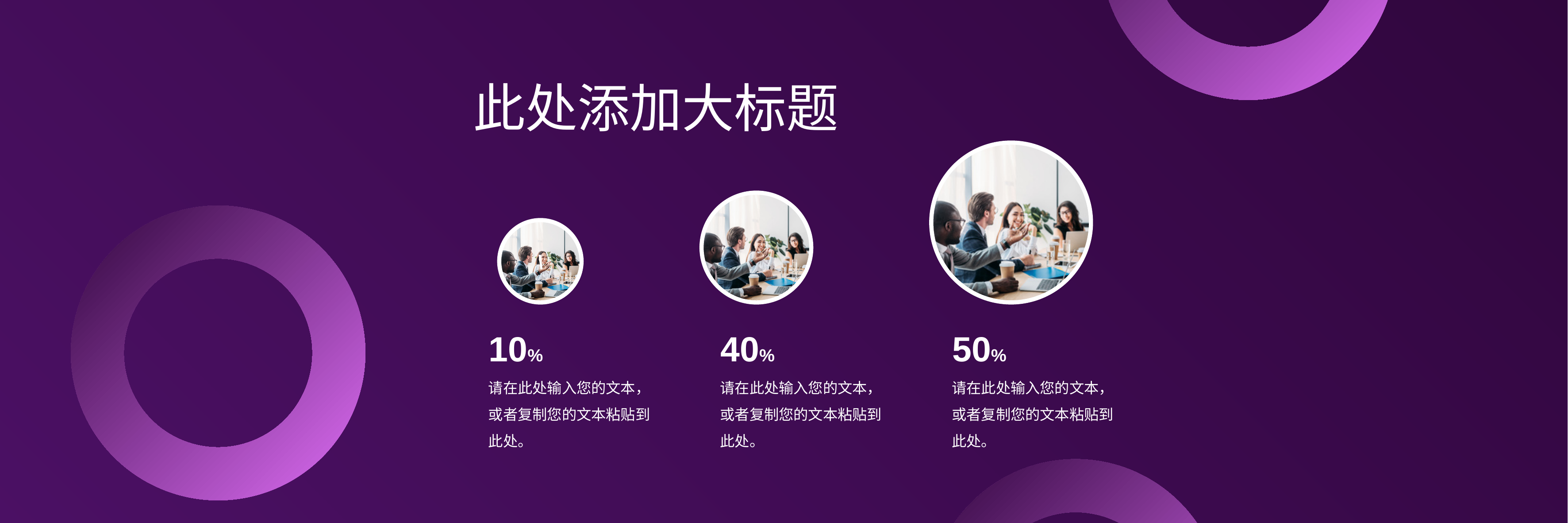

此处添加大标题

\
10%
40%
50%
请在此处输入您的文本，或者复制您的文本粘贴到此处。
请在此处输入您的文本，或者复制您的文本粘贴到此处。
请在此处输入您的文本，或者复制您的文本粘贴到此处。